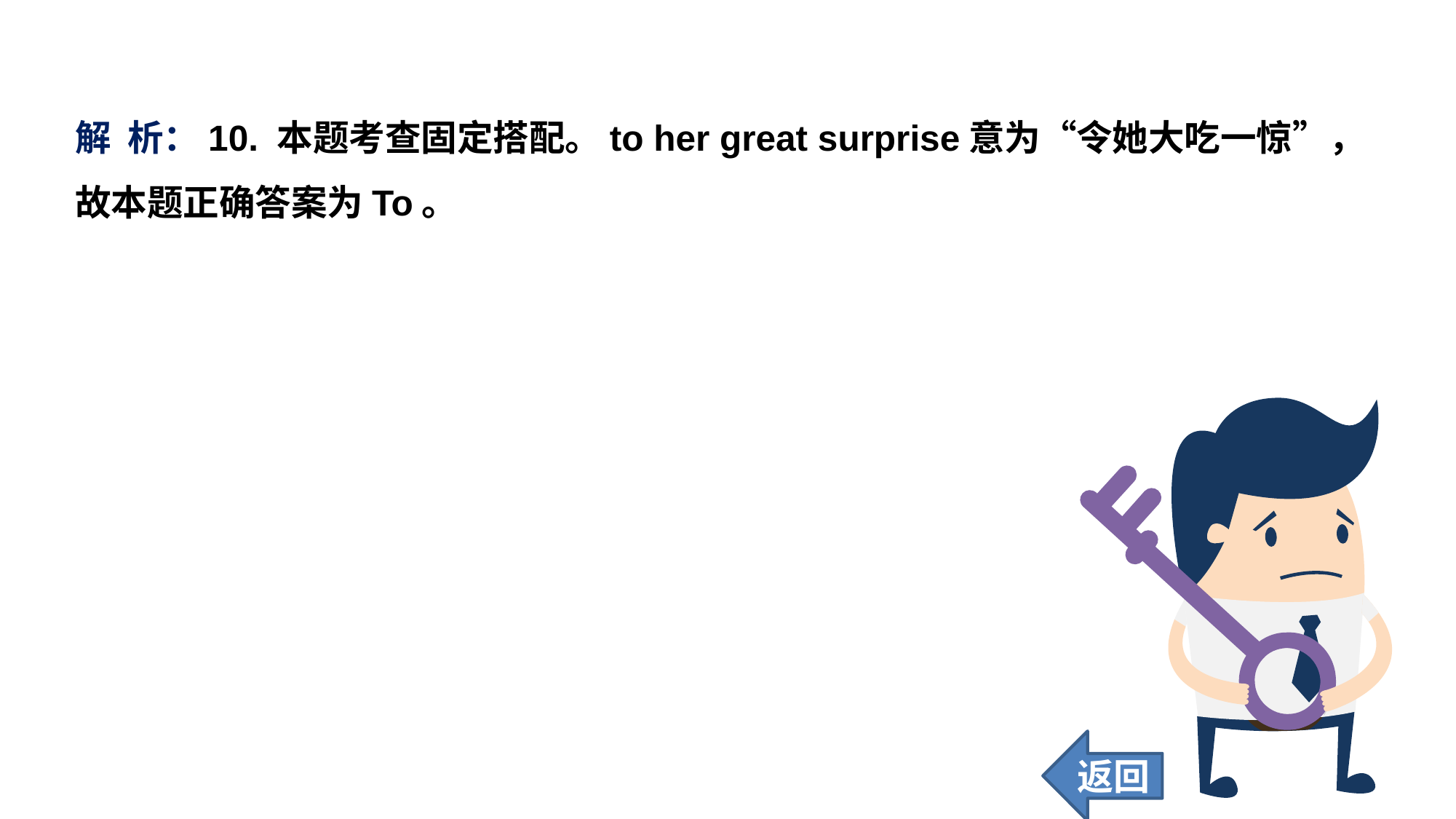

解  析：10. 本题考查固定搭配。to her great surprise意为“令她大吃一惊”，故本题正确答案为To。

返回
217